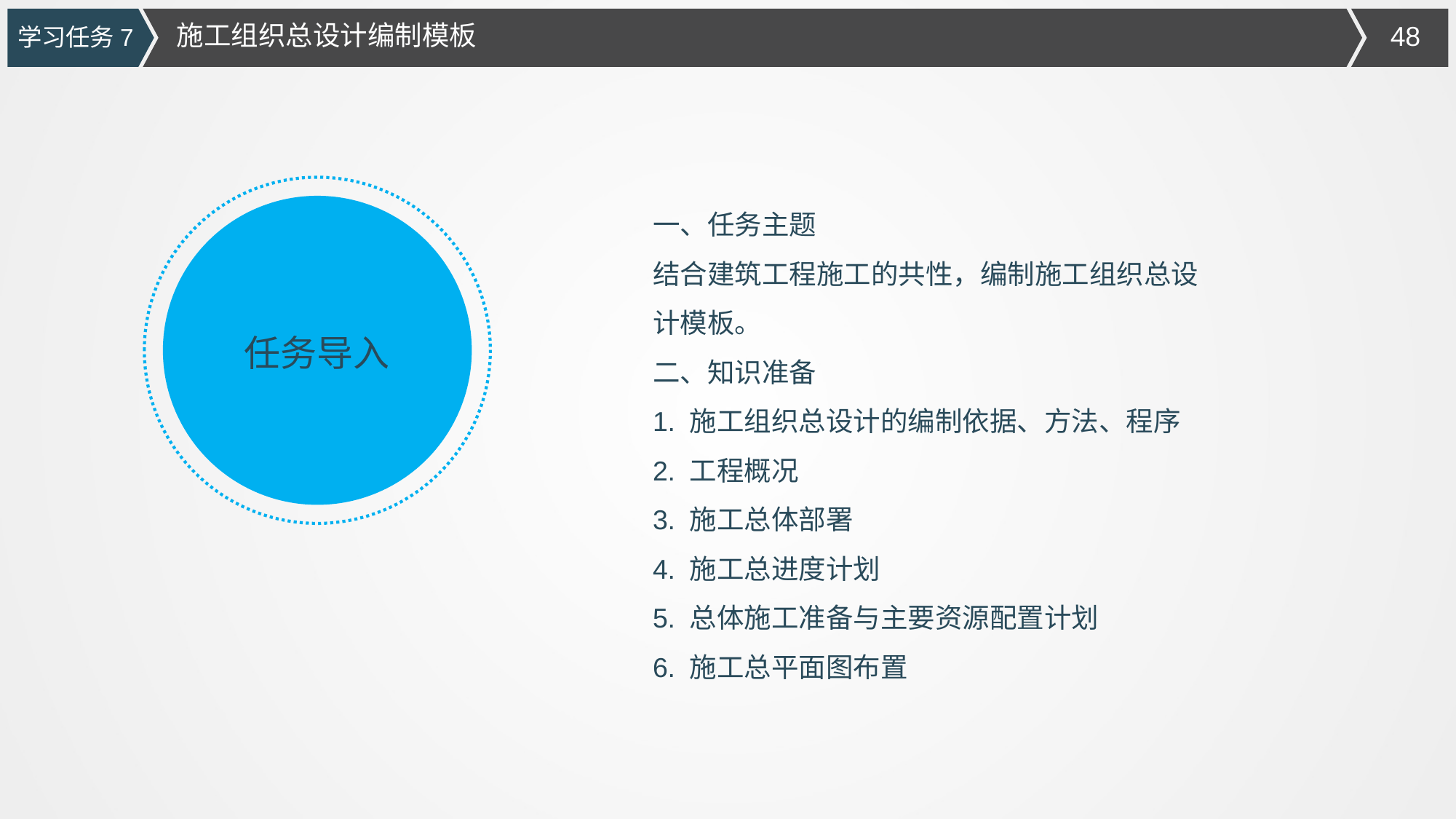

施工组织总设计编制模板
学习任务7

一、任务主题
结合建筑工程施工的共性，编制施工组织总设计模板。
二、知识准备
1. 施工组织总设计的编制依据、方法、程序
2. 工程概况
3. 施工总体部署
4. 施工总进度计划
5. 总体施工准备与主要资源配置计划
6. 施工总平面图布置

任务导入